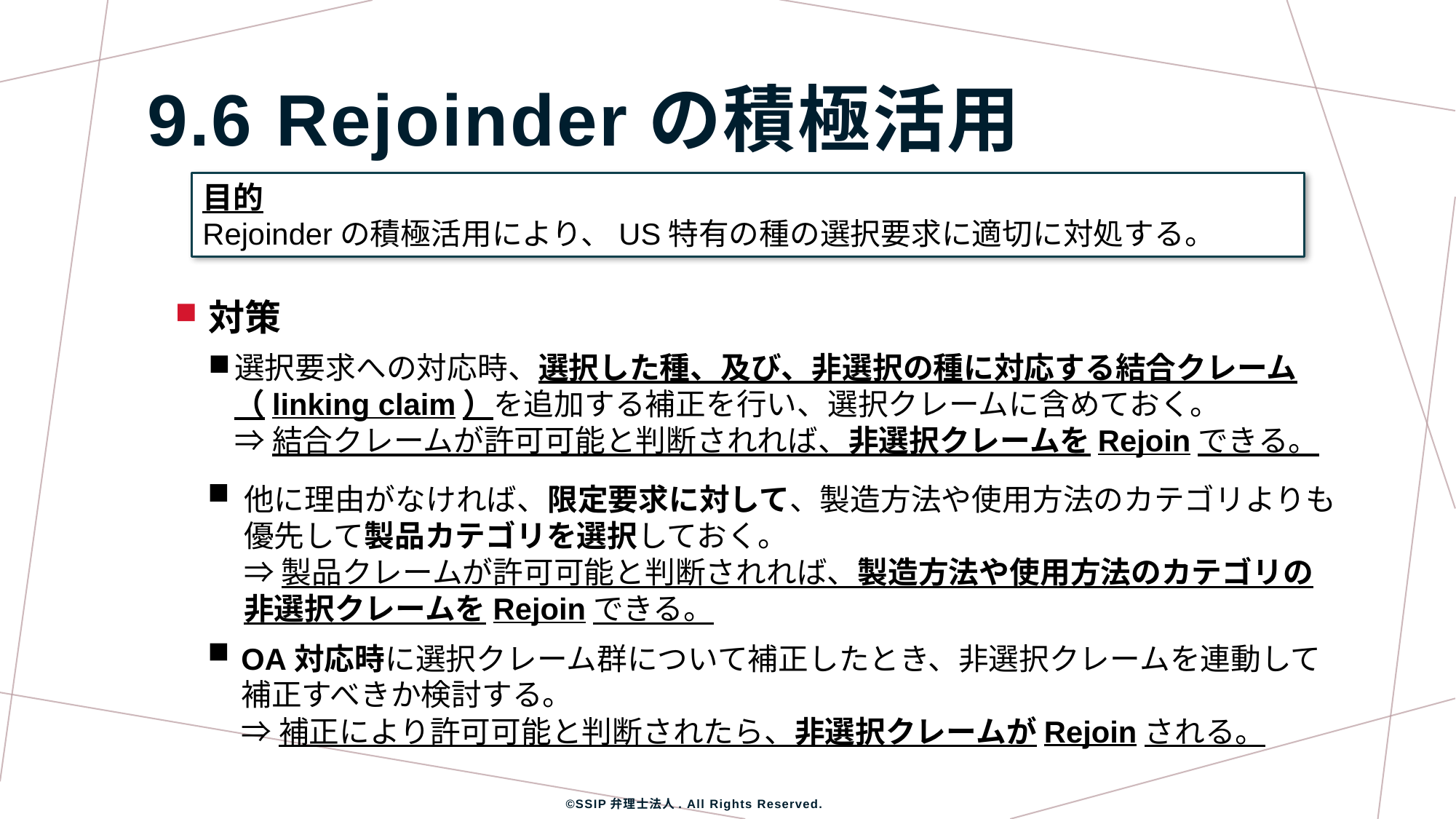

9.6 Rejoinderの積極活用
目的
Rejoinderの積極活用により、US特有の種の選択要求に適切に対処する。
対策

選択要求への対応時、選択した種、及び、非選択の種に対応する結合クレーム
（linking claim）を追加する補正を行い、選択クレームに含めておく。
⇒結合クレームが許可可能と判断されれば、非選択クレームをRejoinできる。

他に理由がなければ、限定要求に対して、製造方法や使用方法のカテゴリよりも
優先して製品カテゴリを選択しておく。
⇒製品クレームが許可可能と判断されれば、製造方法や使用方法のカテゴリの
非選択クレームをRejoinできる。

OA対応時に選択クレーム群について補正したとき、非選択クレームを連動して
補正すべきか検討する。
⇒補正により許可可能と判断されたら、非選択クレームがRejoinされる。

©SSIP弁理士法人. All Rights Reserved.